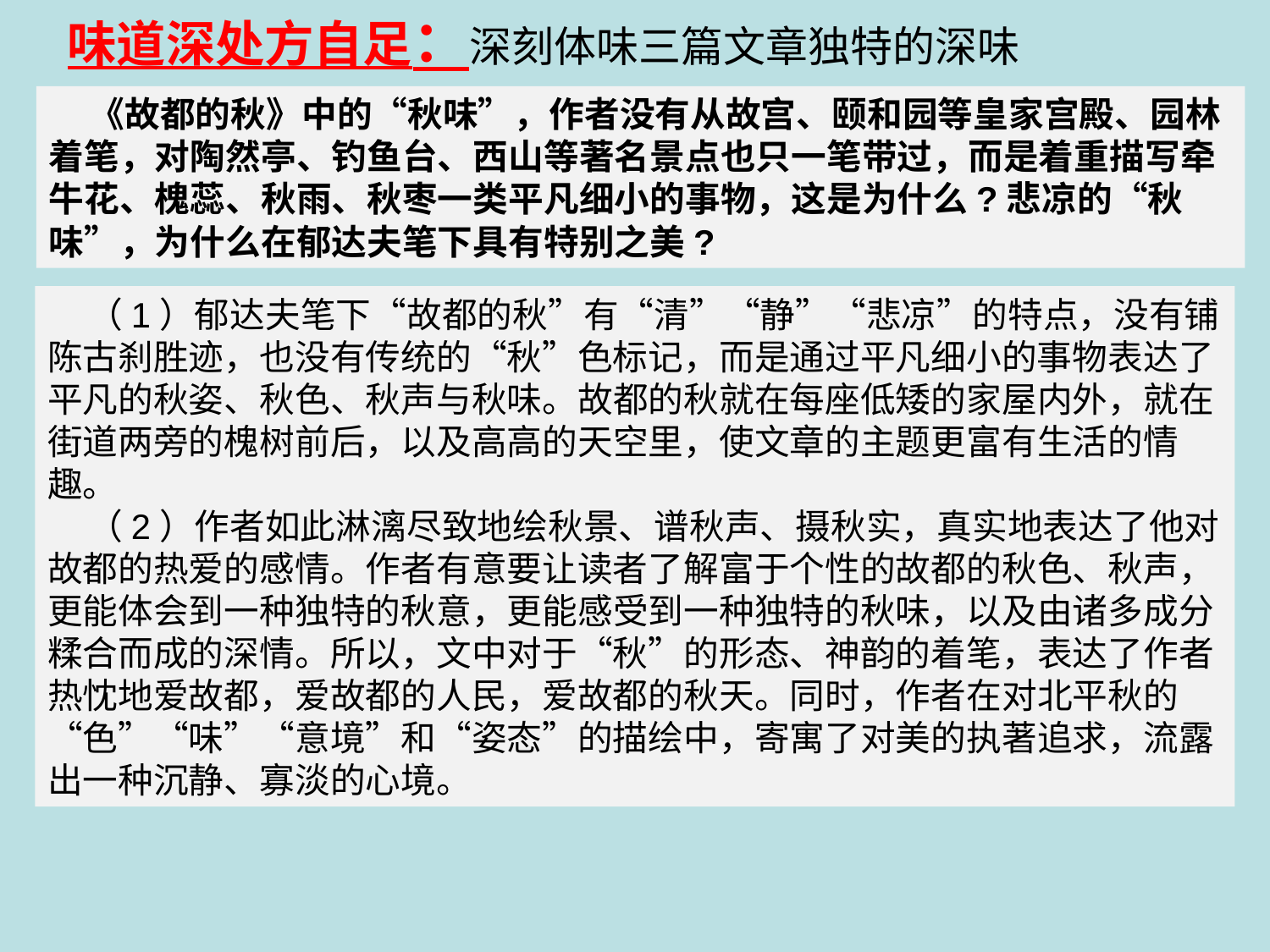

味道深处方自足：深刻体味三篇文章独特的深味
    《故都的秋》中的“秋味”，作者没有从故宫、颐和园等皇家宫殿、园林着笔，对陶然亭、钓鱼台、西山等著名景点也只一笔带过，而是着重描写牵牛花、槐蕊、秋雨、秋枣一类平凡细小的事物，这是为什么?悲凉的“秋味”，为什么在郁达夫笔下具有特别之美?
    （1）郁达夫笔下“故都的秋”有“清”“静”“悲凉”的特点，没有铺陈古刹胜迹，也没有传统的“秋”色标记，而是通过平凡细小的事物表达了平凡的秋姿、秋色、秋声与秋味。故都的秋就在每座低矮的家屋内外，就在街道两旁的槐树前后，以及高高的天空里，使文章的主题更富有生活的情趣。
    （2）作者如此淋漓尽致地绘秋景、谱秋声、摄秋实，真实地表达了他对故都的热爱的感情。作者有意要让读者了解富于个性的故都的秋色、秋声，更能体会到一种独特的秋意，更能感受到一种独特的秋味，以及由诸多成分糅合而成的深情。所以，文中对于“秋”的形态、神韵的着笔，表达了作者热忱地爱故都，爱故都的人民，爱故都的秋天。同时，作者在对北平秋的“色”“味”“意境”和“姿态”的描绘中，寄寓了对美的执著追求，流露出一种沉静、寡淡的心境。